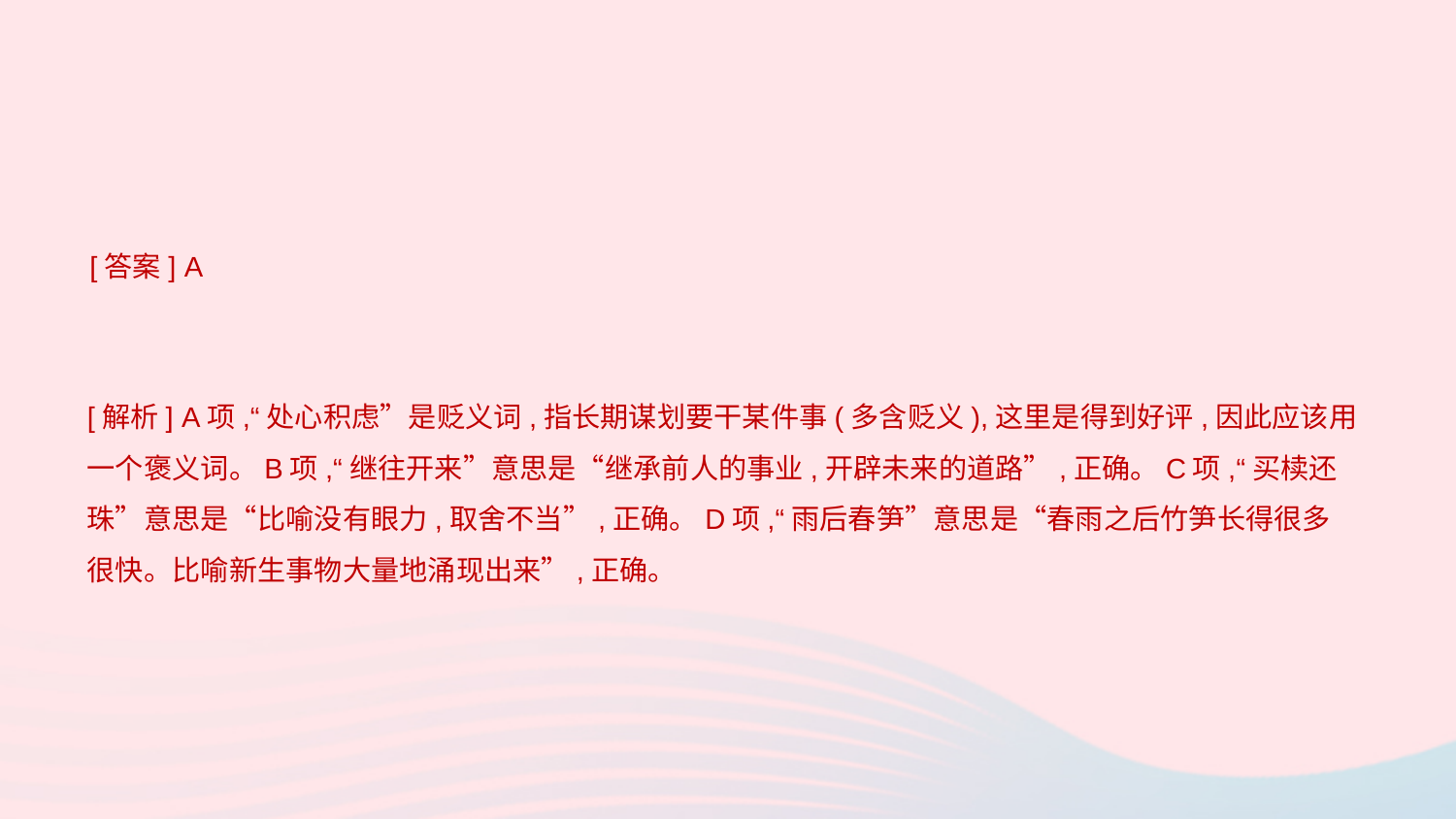

[答案] A
[解析] A项,“处心积虑”是贬义词,指长期谋划要干某件事(多含贬义),这里是得到好评,因此应该用一个褒义词。B项,“继往开来”意思是“继承前人的事业,开辟未来的道路”,正确。C项,“买椟还珠”意思是“比喻没有眼力,取舍不当”,正确。D项,“雨后春笋”意思是“春雨之后竹笋长得很多很快。比喻新生事物大量地涌现出来”,正确。